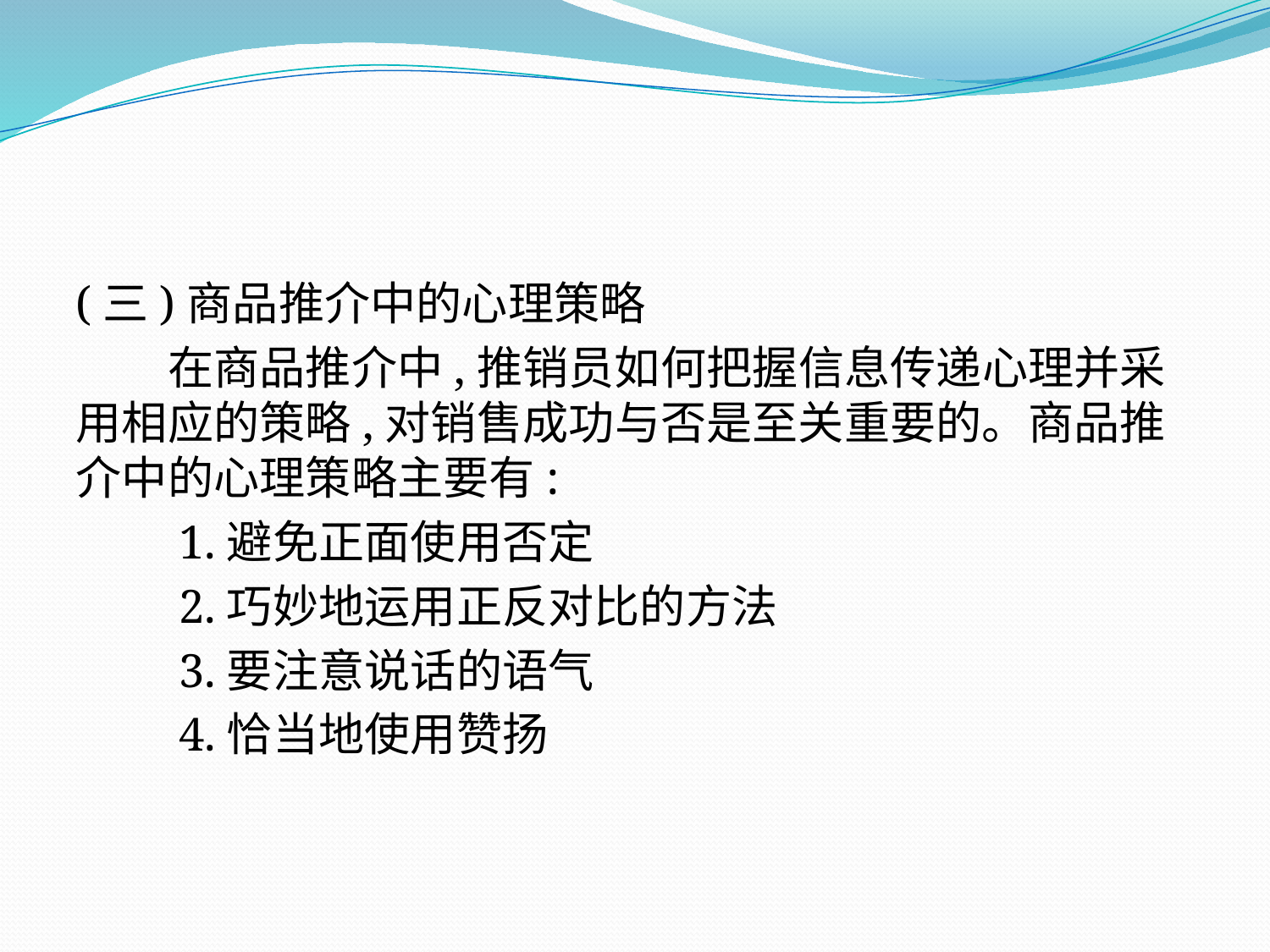

(三)商品推介中的心理策略
　　在商品推介中,推销员如何把握信息传递心理并采用相应的策略,对销售成功与否是至关重要的。商品推介中的心理策略主要有:
　　1.避免正面使用否定
　　2.巧妙地运用正反对比的方法
　　3.要注意说话的语气
　　4.恰当地使用赞扬